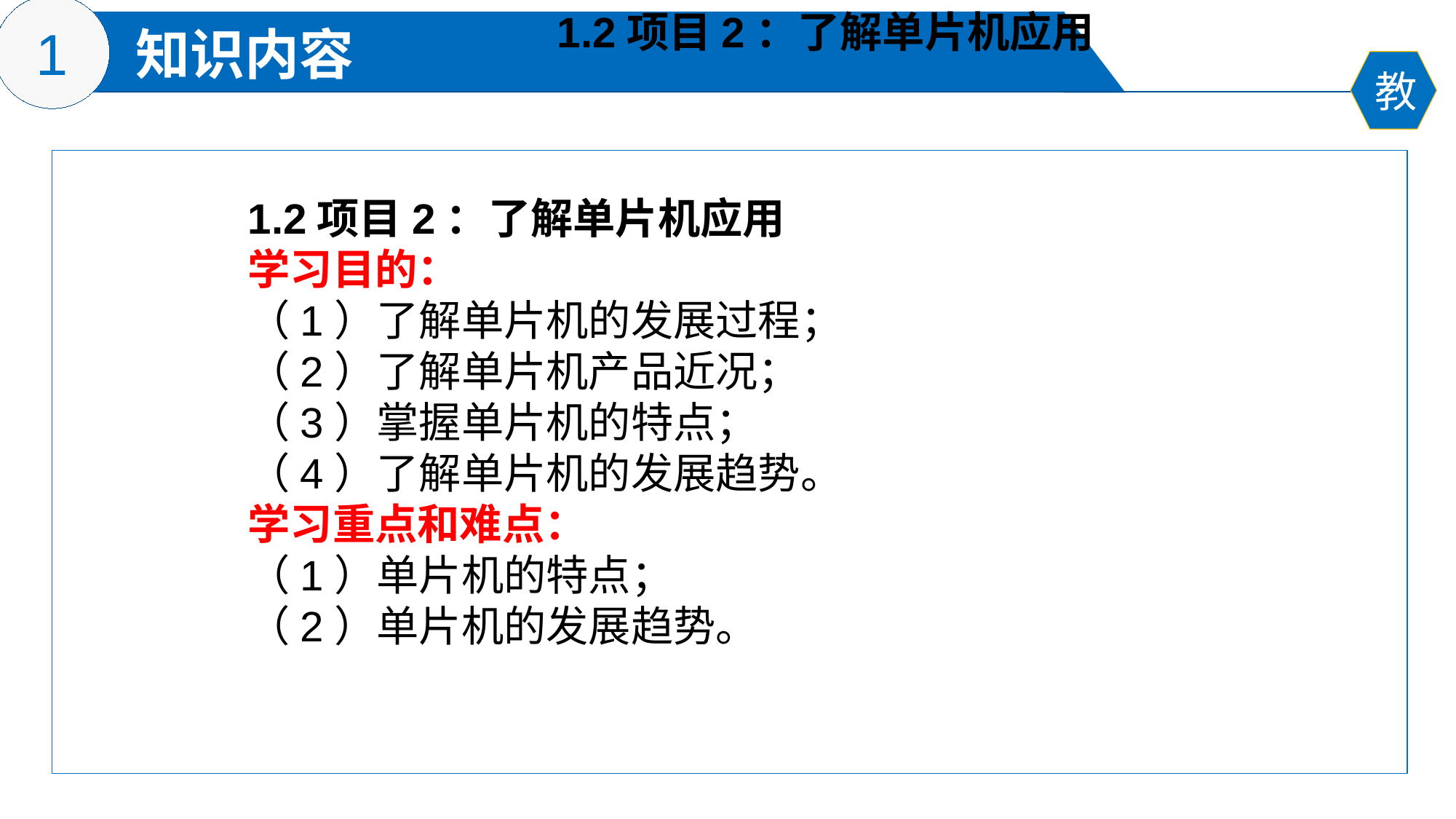

1.2项目2：了解单片机应用
1.2项目2：了解单片机应用
学习目的：
（1）了解单片机的发展过程；
（2）了解单片机产品近况；
（3）掌握单片机的特点；
（4）了解单片机的发展趋势。
学习重点和难点：
（1）单片机的特点；
（2）单片机的发展趋势。